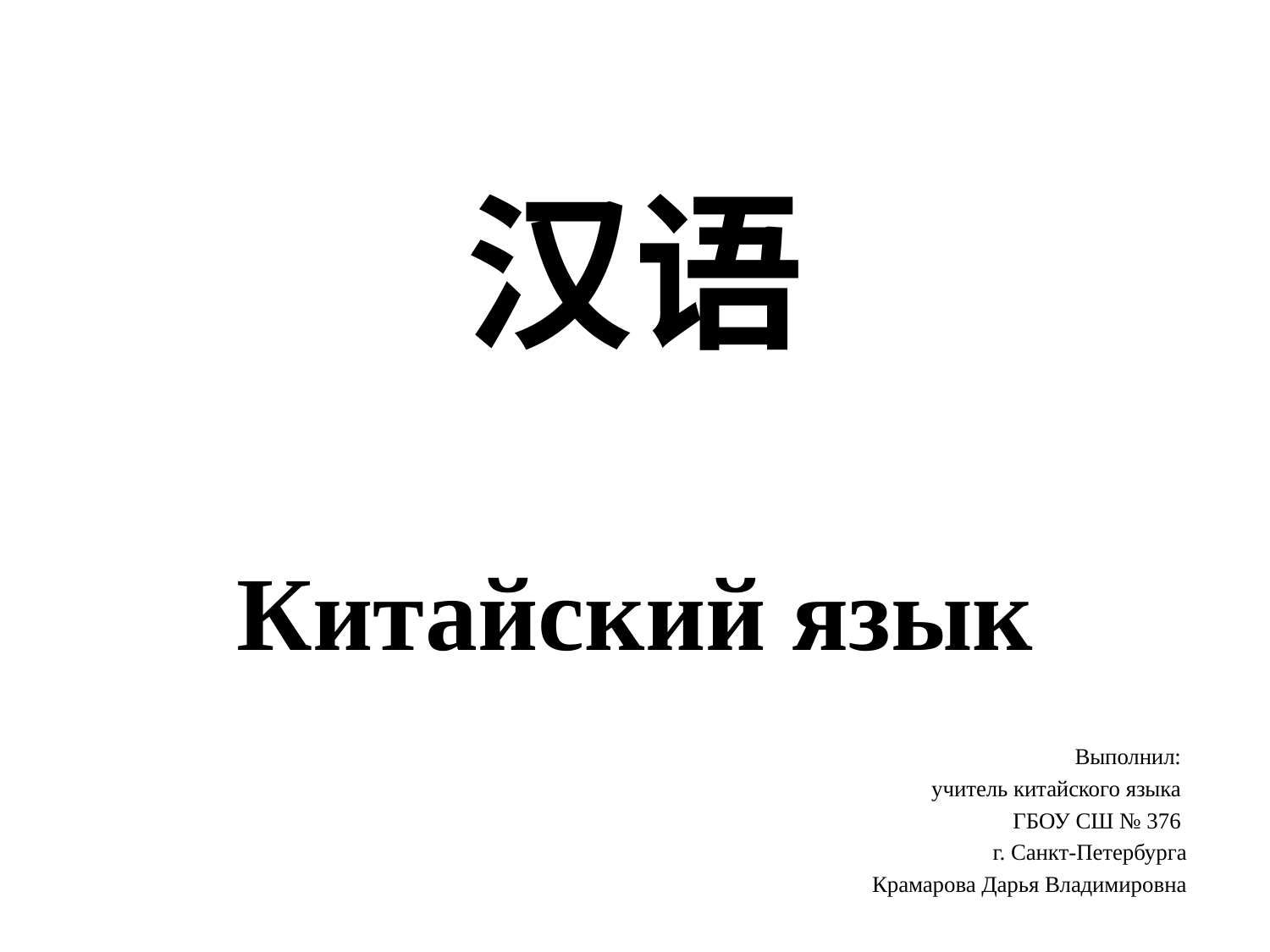

# 汉语
Китайский язык
Выполнил:
учитель китайского языка
ГБОУ СШ № 376
г. Санкт-Петербурга
Крамарова Дарья Владимировна